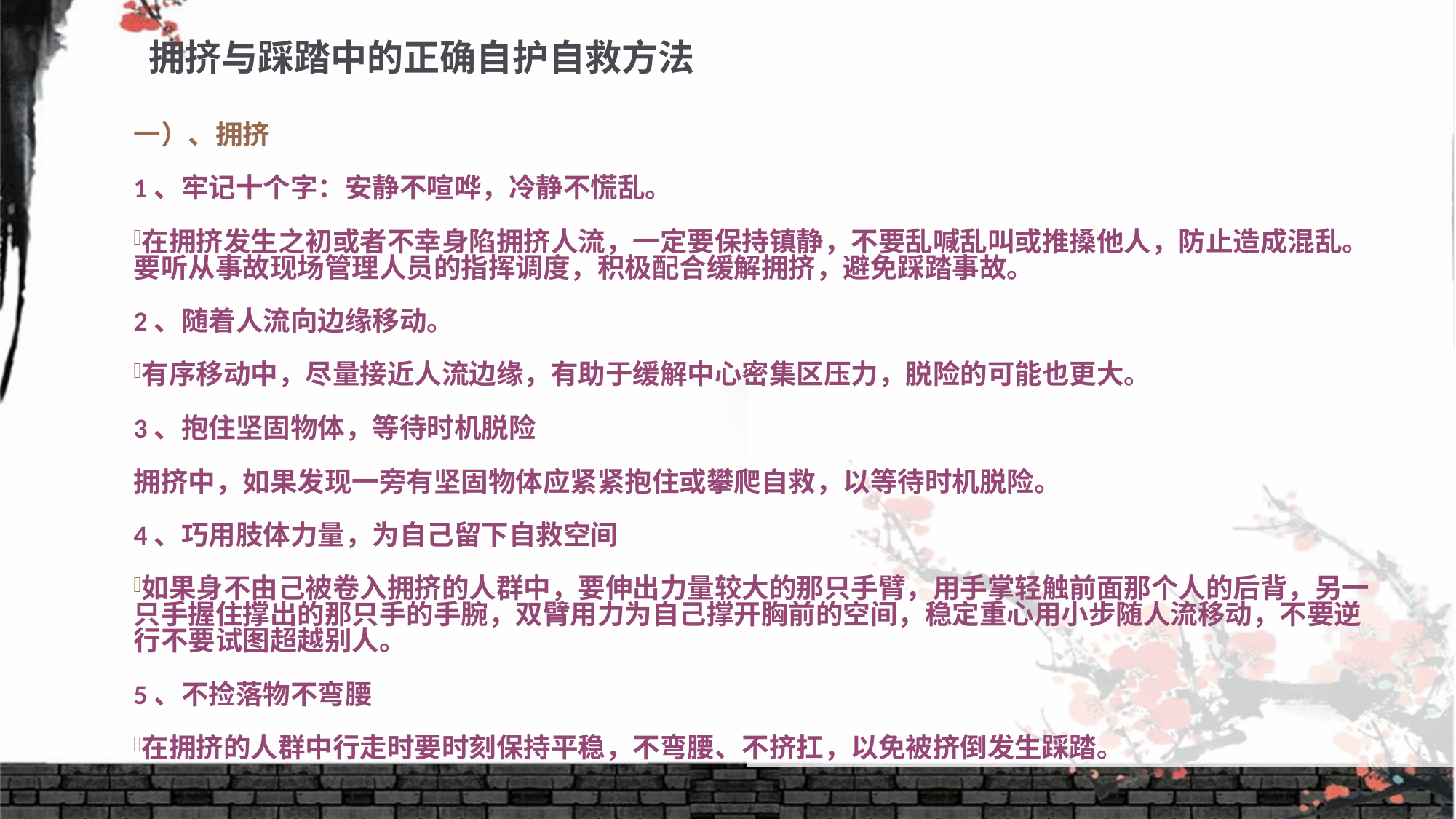

# 拥挤与踩踏中的正确自护自救方法

一）、拥挤
1、牢记十个字：安静不喧哗，冷静不慌乱。
在拥挤发生之初或者不幸身陷拥挤人流，一定要保持镇静，不要乱喊乱叫或推搡他人，防止造成混乱。要听从事故现场管理人员的指挥调度，积极配合缓解拥挤，避免踩踏事故。
2、随着人流向边缘移动。
有序移动中，尽量接近人流边缘，有助于缓解中心密集区压力，脱险的可能也更大。
3、抱住坚固物体，等待时机脱险
拥挤中，如果发现一旁有坚固物体应紧紧抱住或攀爬自救，以等待时机脱险。
4、巧用肢体力量，为自己留下自救空间
如果身不由己被卷入拥挤的人群中，要伸出力量较大的那只手臂，用手掌轻触前面那个人的后背，另一只手握住撑出的那只手的手腕，双臂用力为自己撑开胸前的空间，稳定重心用小步随人流移动，不要逆行不要试图超越别人。
5、不捡落物不弯腰
在拥挤的人群中行走时要时刻保持平稳，不弯腰、不挤扛，以免被挤倒发生踩踏。